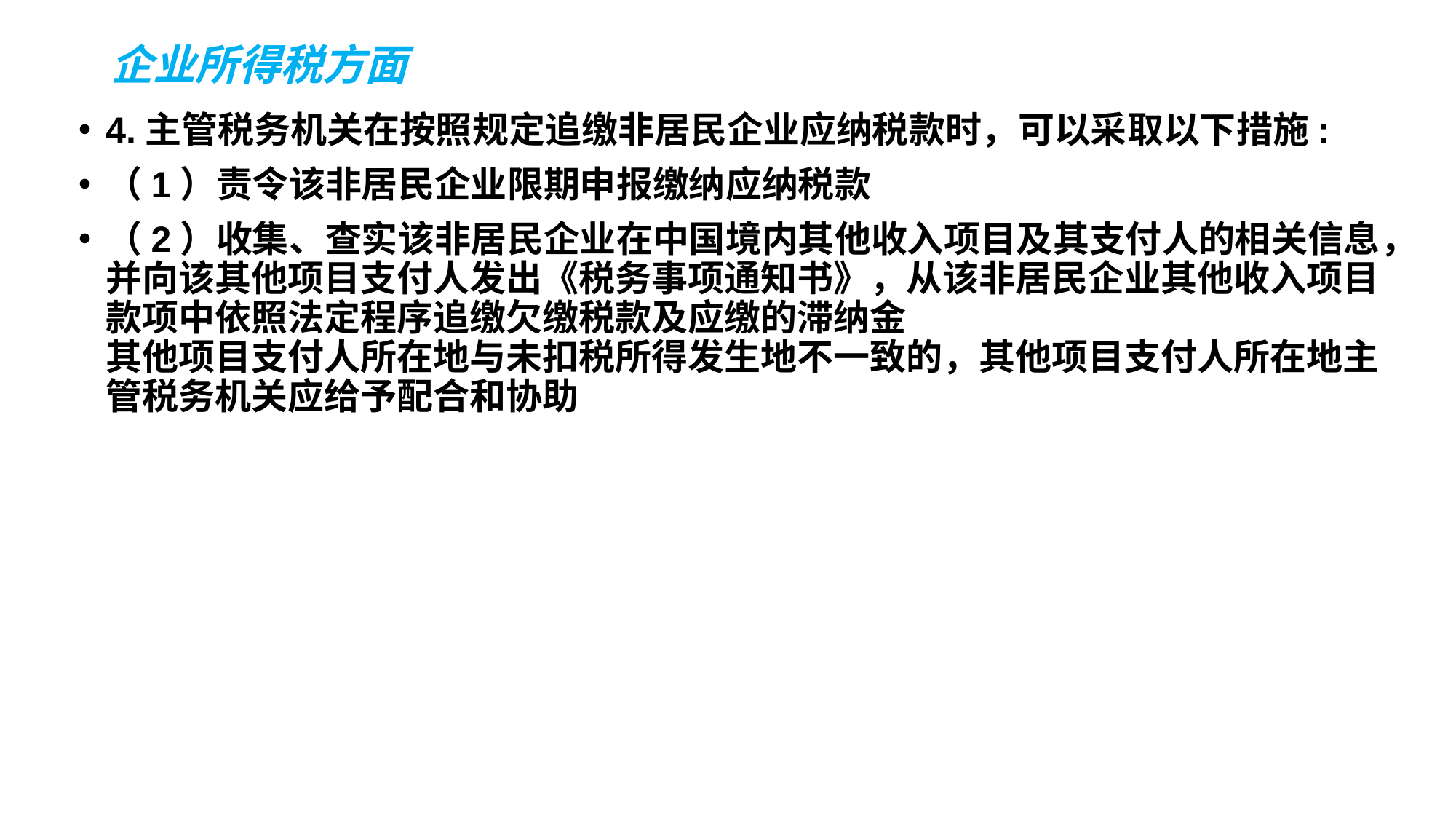

# 企业所得税方面
4.主管税务机关在按照规定追缴非居民企业应纳税款时，可以采取以下措施:
（1）责令该非居民企业限期申报缴纳应纳税款
（2）收集、查实该非居民企业在中国境内其他收入项目及其支付人的相关信息，并向该其他项目支付人发出《税务事项通知书》，从该非居民企业其他收入项目款项中依照法定程序追缴欠缴税款及应缴的滞纳金
其他项目支付人所在地与未扣税所得发生地不一致的，其他项目支付人所在地主管税务机关应给予配合和协助